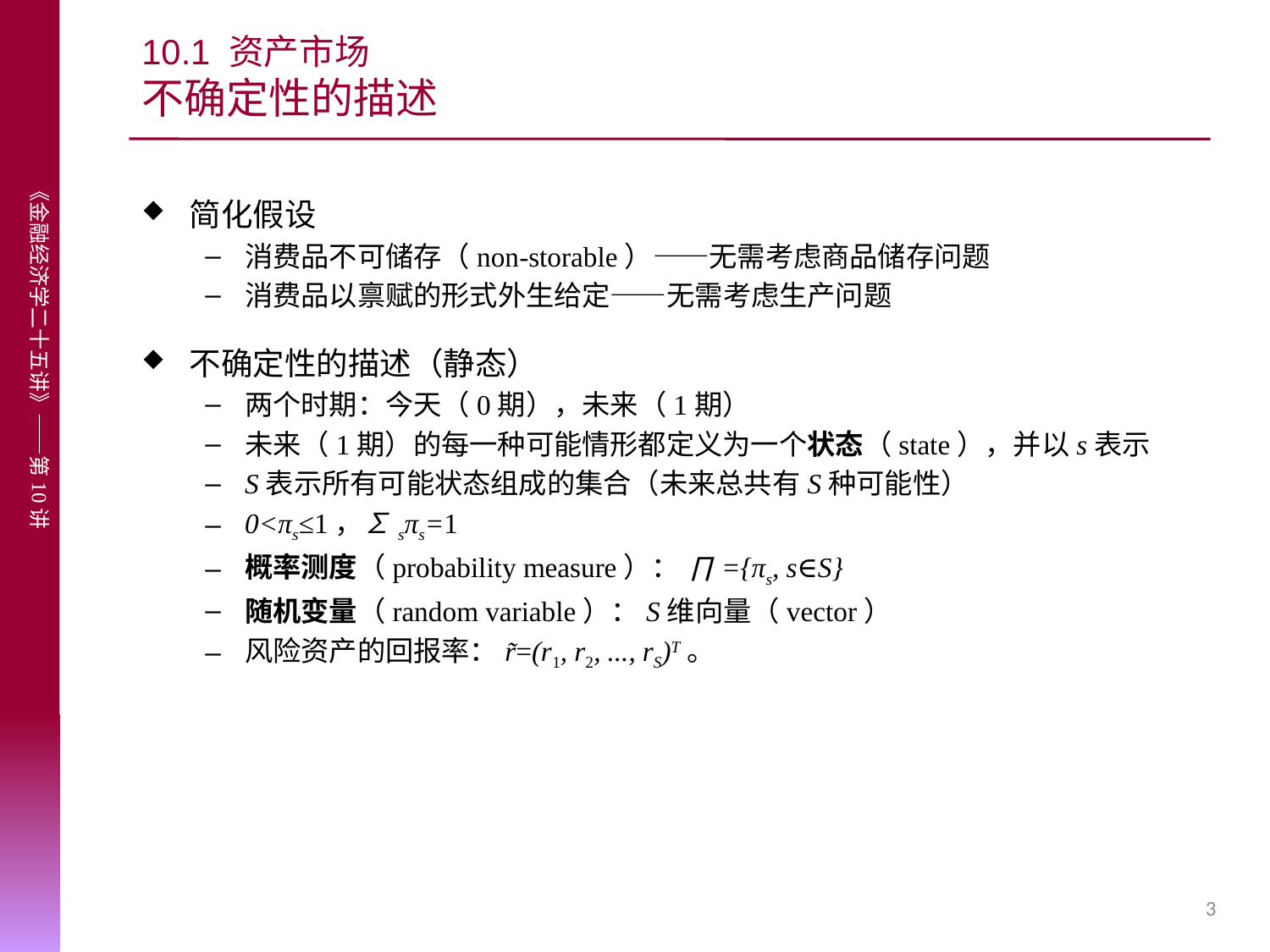

# 10.1 资产市场 不确定性的描述
简化假设
消费品不可储存（non-storable）——无需考虑商品储存问题
消费品以禀赋的形式外生给定——无需考虑生产问题
不确定性的描述（静态）
两个时期：今天（0期），未来（1期）
未来（1期）的每一种可能情形都定义为一个状态（state），并以s表示
S表示所有可能状态组成的集合（未来总共有S种可能性）
0<πs≤1，∑sπs=1
概率测度（probability measure）： ∏={πs, s∈S}
随机变量（random variable）：S维向量（vector）
风险资产的回报率：r̃=(r1, r2, ..., rS)T。
3